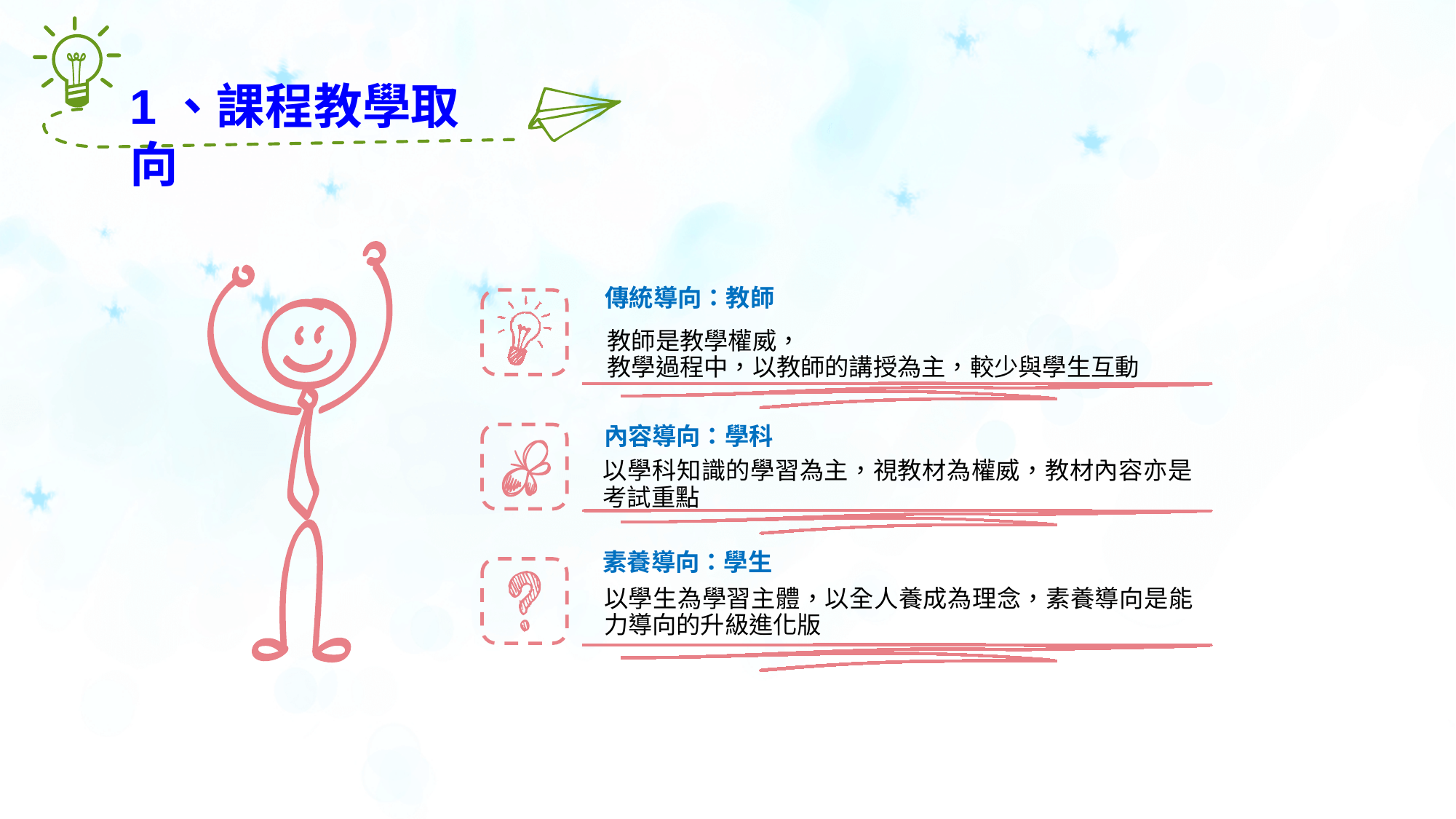

1、課程教學取向

傳統導向：教師

教師是教學權威，
教學過程中，以教師的講授為主，較少與學生互動

內容導向：學科

以學科知識的學習為主，視教材為權威，教材內容亦是考試重點

素養導向：學生

以學生為學習主體，以全人養成為理念，素養導向是能力導向的升級進化版